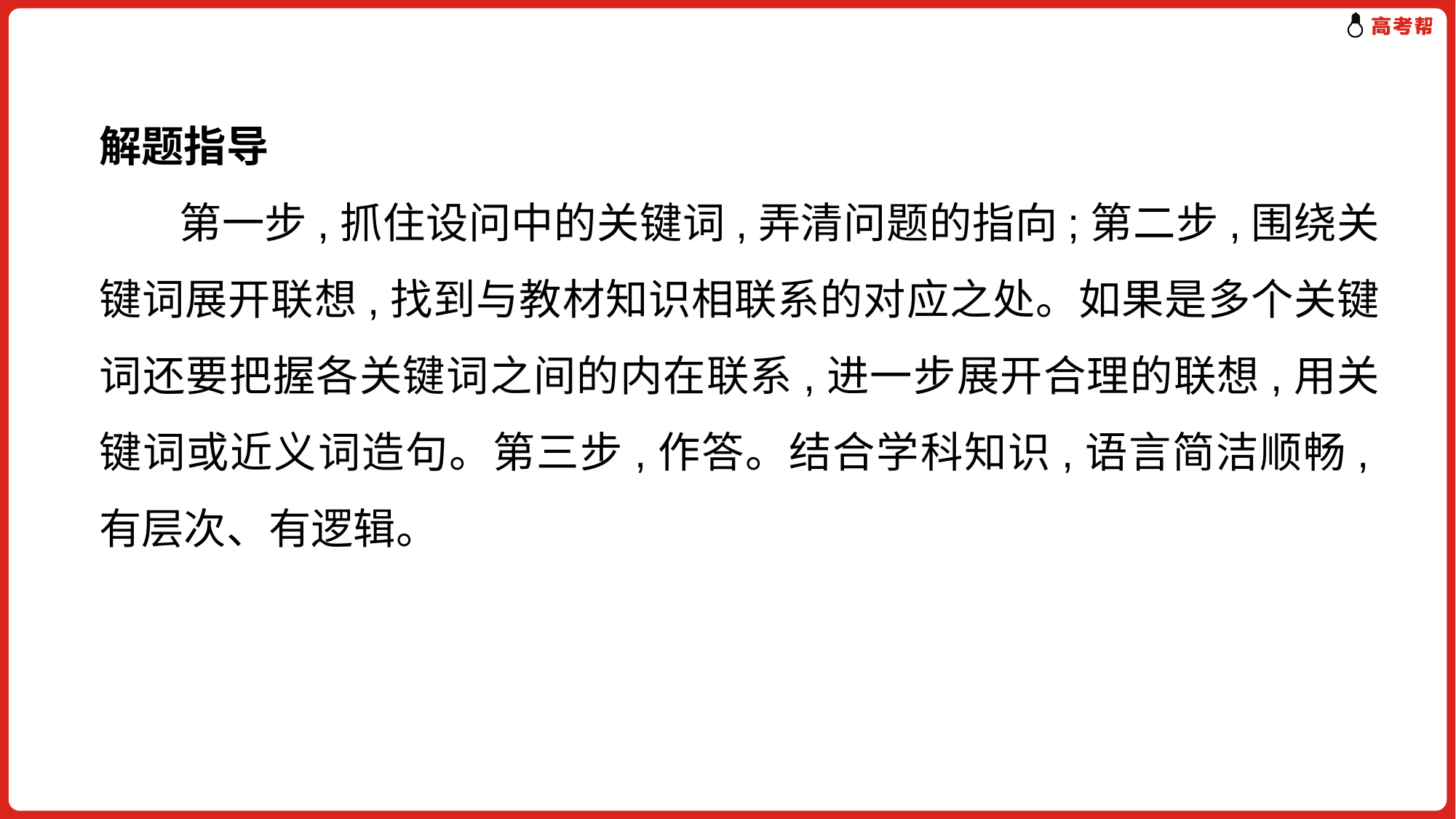

解题指导
       第一步,抓住设问中的关键词,弄清问题的指向;第二步,围绕关键词展开联想,找到与教材知识相联系的对应之处。如果是多个关键词还要把握各关键词之间的内在联系,进一步展开合理的联想,用关键词或近义词造句。第三步,作答。结合学科知识,语言简洁顺畅,有层次、有逻辑。